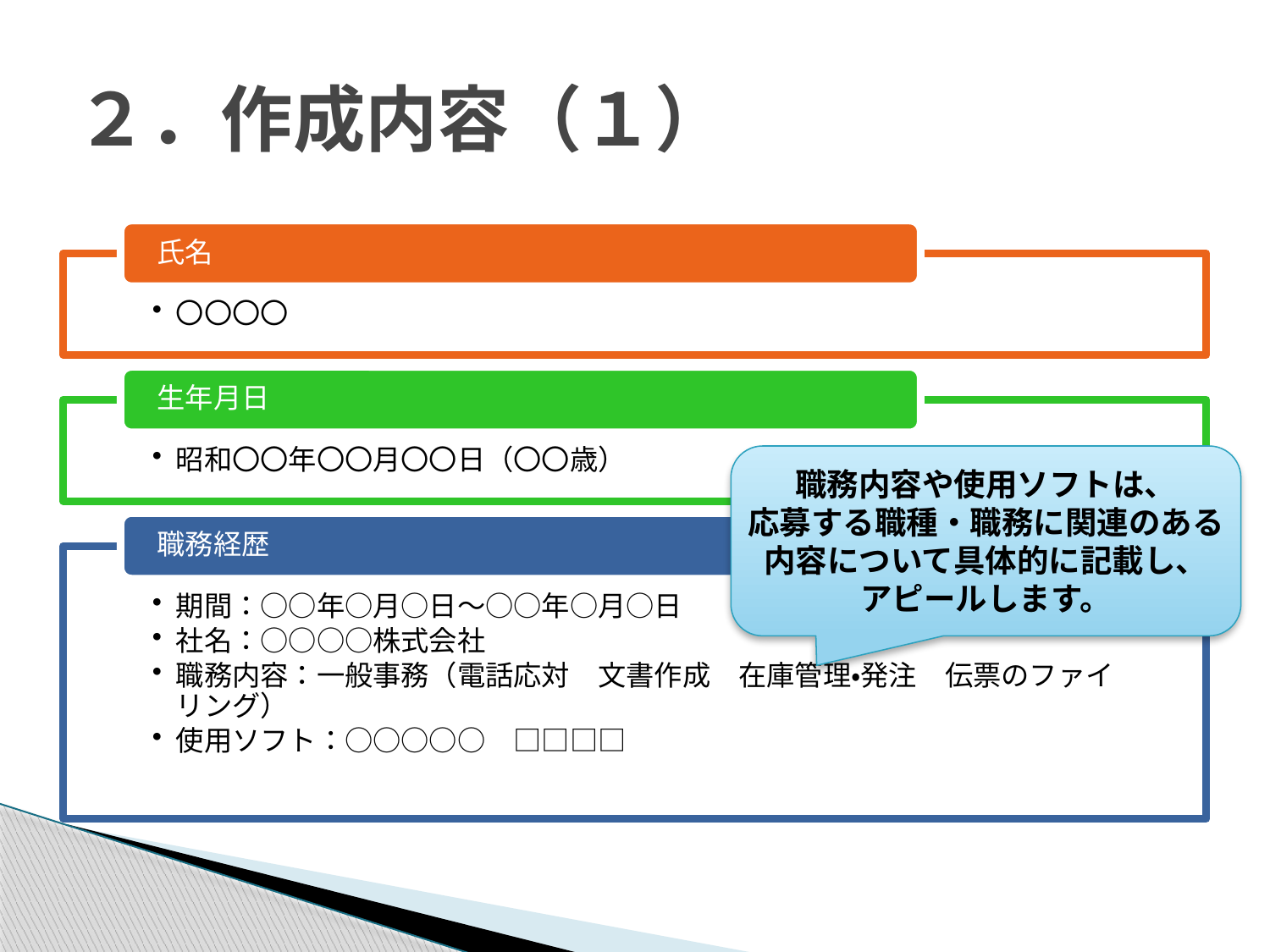

# ２．作成内容（１）
〇〇〇〇
氏名
昭和〇〇年〇〇月〇〇日（〇〇歳）
生年月日
期間：○○年○月○日～○○年○月○日
社名：○○○○株式会社
職務内容：一般事務（電話応対　文書作成　在庫管理・発注　伝票のファイリング）
使用ソフト：○○○○○　□□□□
職務経歴
職務内容や使用ソフトは、
応募する職種・職務に関連のある
内容について具体的に記載し、
アピールします。